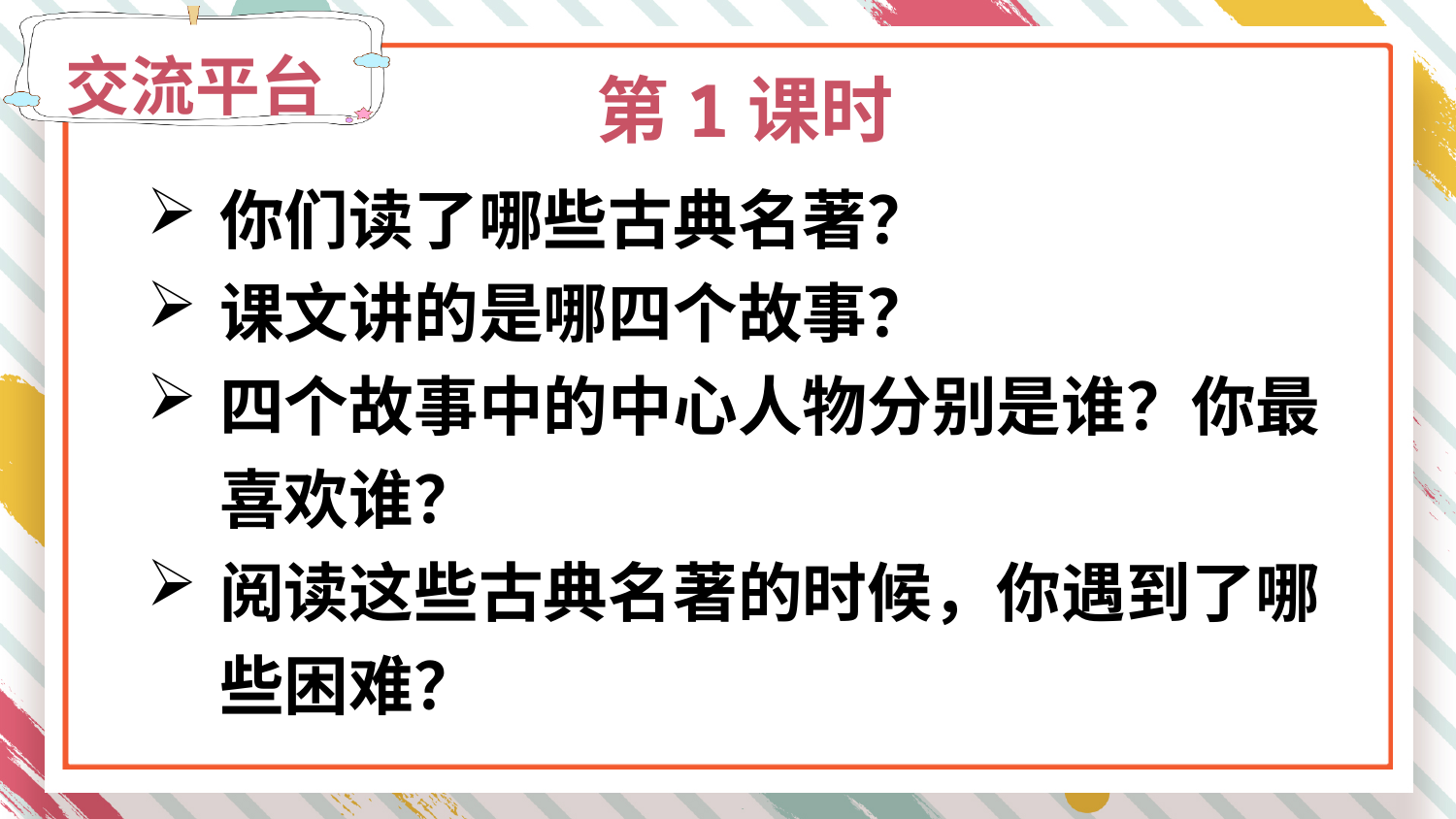

交流平台
第1课时
你们读了哪些古典名著？
课文讲的是哪四个故事？
四个故事中的中心人物分别是谁？你最喜欢谁？
阅读这些古典名著的时候，你遇到了哪些困难？